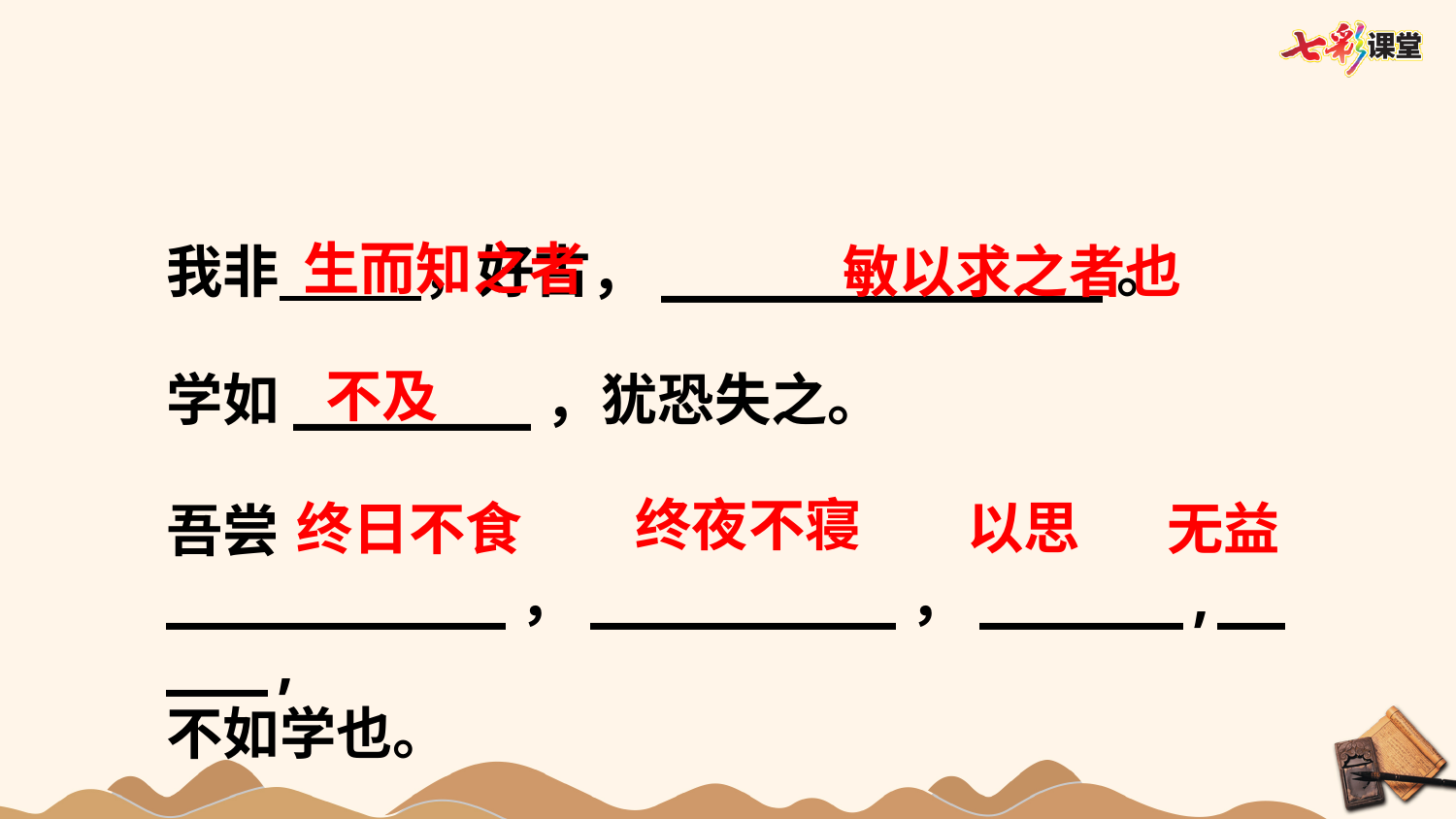

生而知之者
敏以求之者也
我非           ，好古，_____________。
不及
学如_______，犹恐失之。
终夜不寝
以思
终日不食
无益
吾尝__________，_________，______,_____,
不如学也。